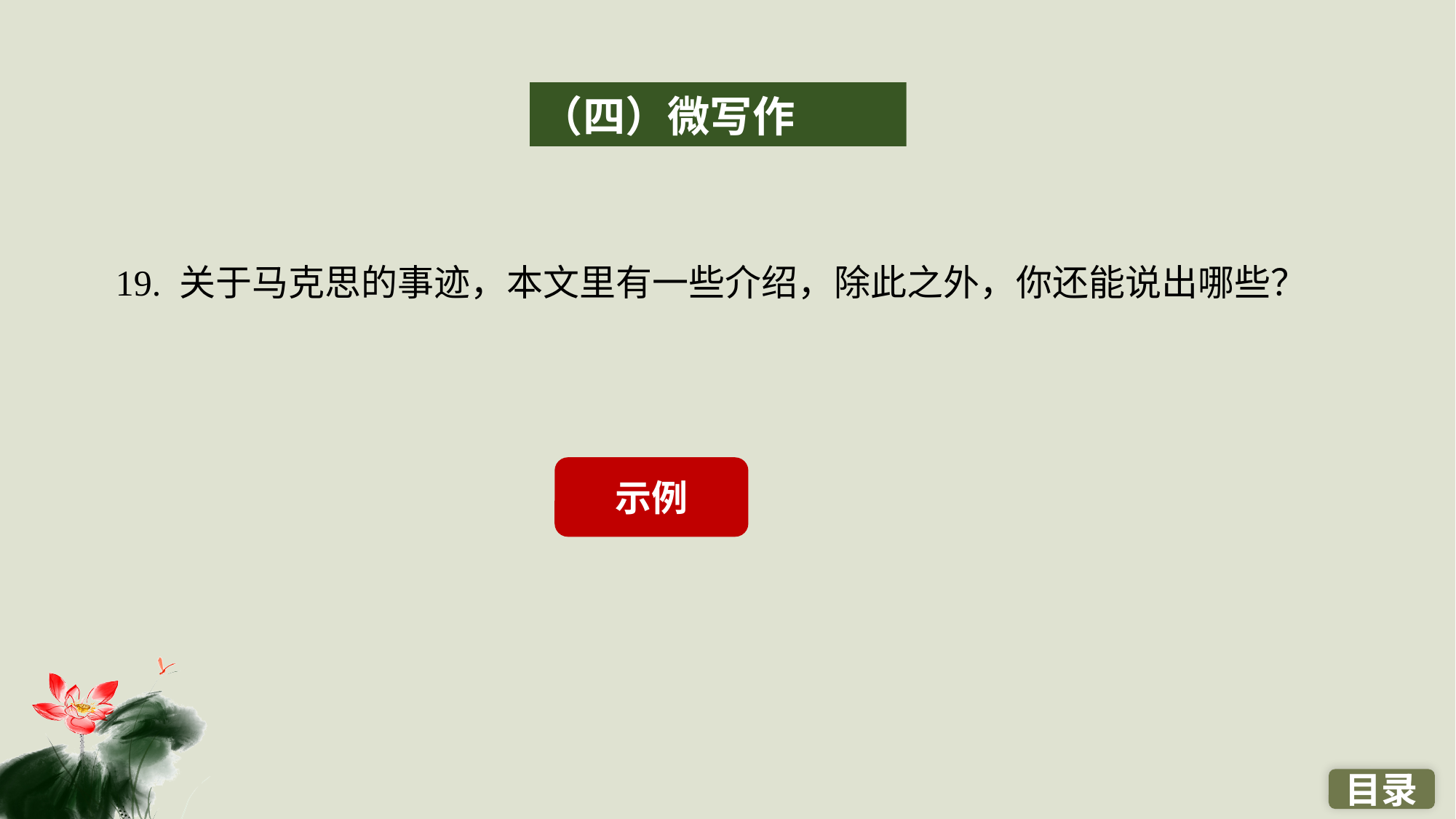

（四）微写作
19. 关于马克思的事迹，本文里有一些介绍，除此之外，你还能说出哪些？
示例